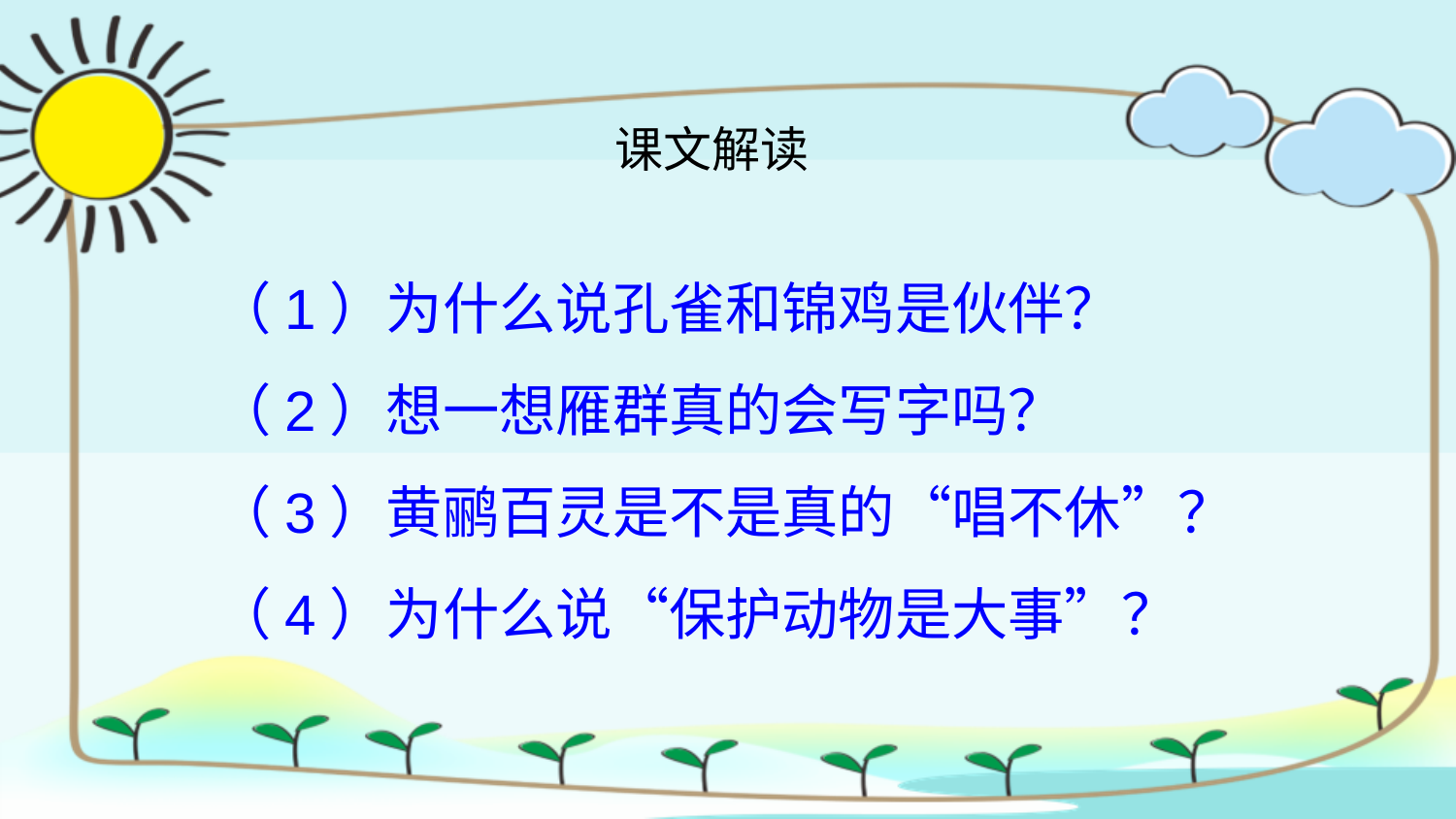

课文解读
（1）为什么说孔雀和锦鸡是伙伴？
（2）想一想雁群真的会写字吗？
（3）黄鹂百灵是不是真的“唱不休”？
（4）为什么说“保护动物是大事”？